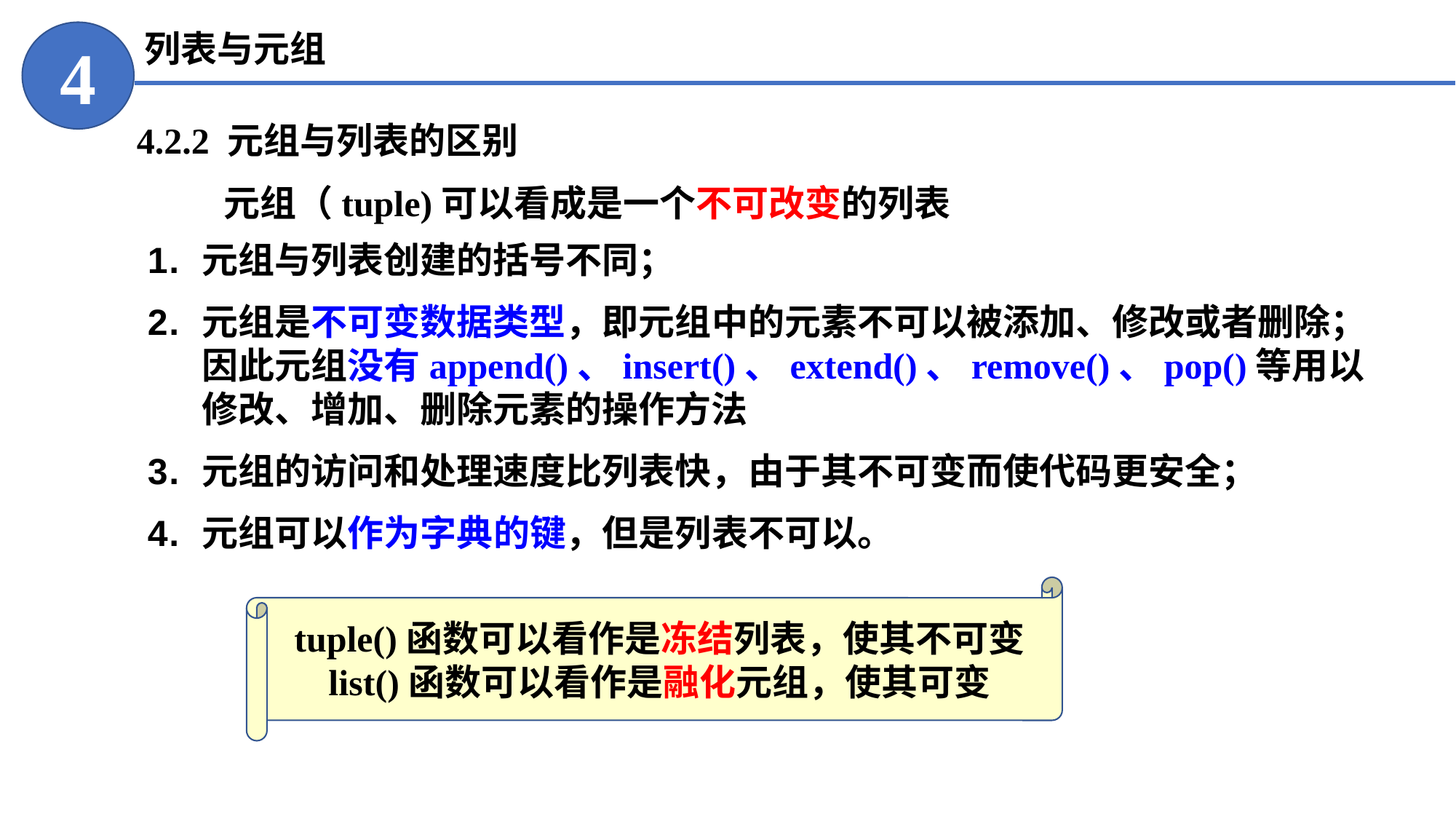

列表与元组
4
4.2.2 元组与列表的区别
元组（tuple)可以看成是一个不可改变的列表
元组与列表创建的括号不同；
元组是不可变数据类型，即元组中的元素不可以被添加、修改或者删除；因此元组没有append()、insert()、extend()、remove()、pop()等用以修改、增加、删除元素的操作方法
元组的访问和处理速度比列表快，由于其不可变而使代码更安全；
元组可以作为字典的键，但是列表不可以。
tuple()函数可以看作是冻结列表，使其不可变
list()函数可以看作是融化元组，使其可变